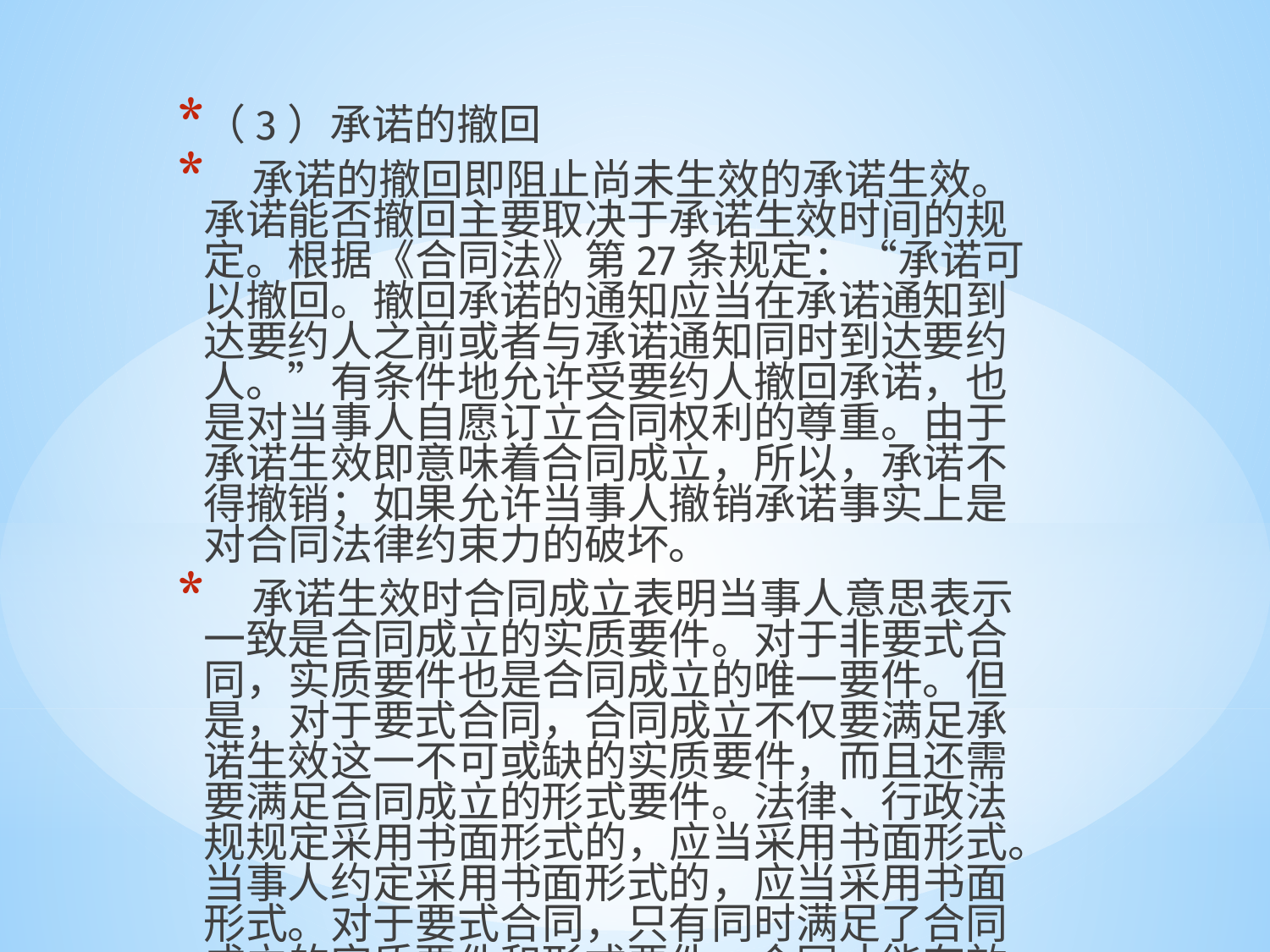

（3）承诺的撤回
    承诺的撤回即阻止尚未生效的承诺生效。承诺能否撤回主要取决于承诺生效时间的规定。根据《合同法》第27条规定：“承诺可以撤回。撤回承诺的通知应当在承诺通知到达要约人之前或者与承诺通知同时到达要约人。”有条件地允许受要约人撤回承诺，也是对当事人自愿订立合同权利的尊重。由于承诺生效即意味着合同成立，所以，承诺不得撤销；如果允许当事人撤销承诺事实上是对合同法律约束力的破坏。
    承诺生效时合同成立表明当事人意思表示一致是合同成立的实质要件。对于非要式合同，实质要件也是合同成立的唯一要件。但是，对于要式合同，合同成立不仅要满足承诺生效这一不可或缺的实质要件，而且还需要满足合同成立的形式要件。法律、行政法规规定采用书面形式的，应当采用书面形式。当事人约定采用书面形式的，应当采用书面形式。对于要式合同，只有同时满足了合同成立的实质要件和形式要件，合同才能有效地成立。
#